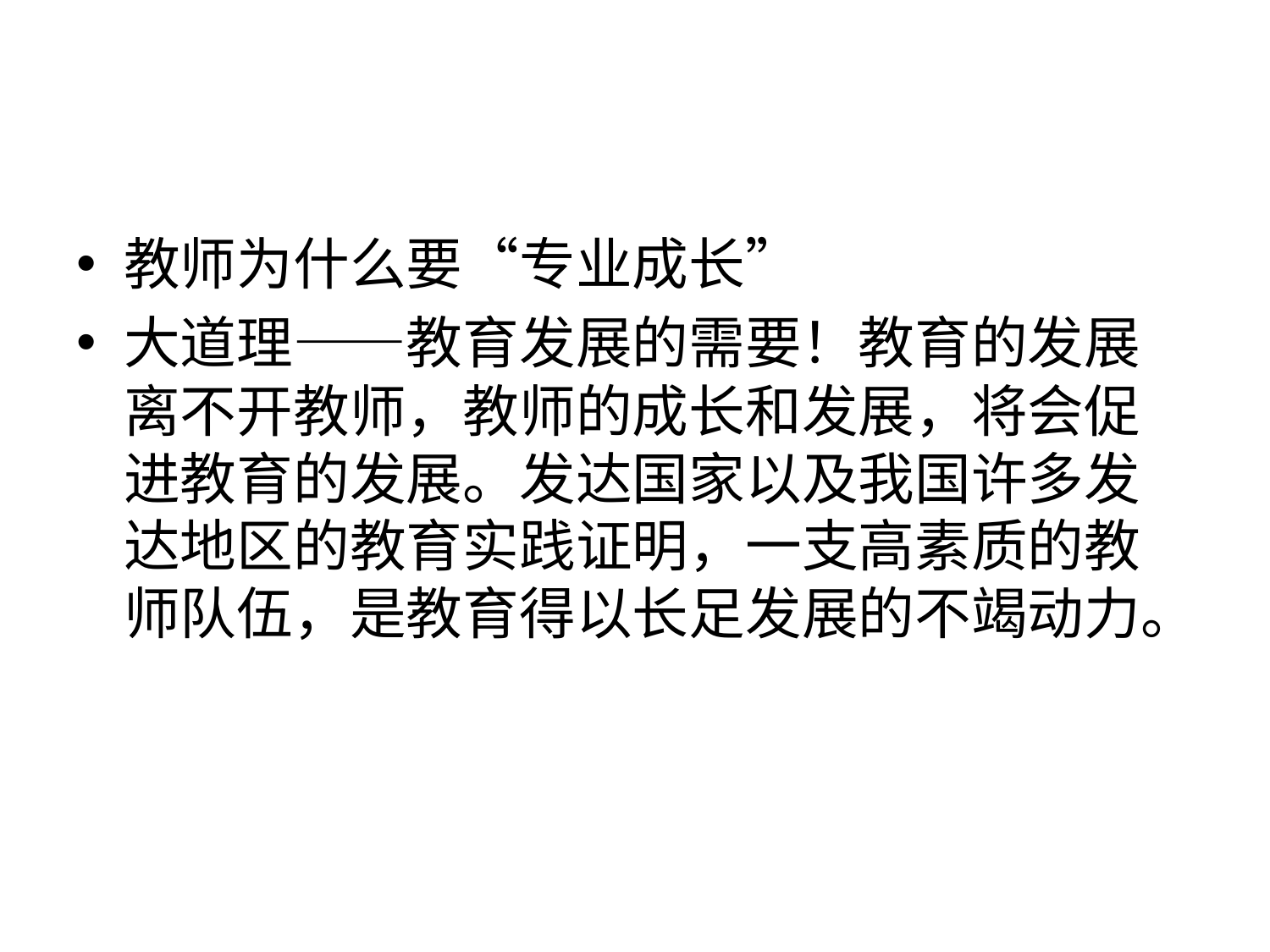

#
教师为什么要“专业成长”
大道理——教育发展的需要！教育的发展离不开教师，教师的成长和发展，将会促进教育的发展。发达国家以及我国许多发达地区的教育实践证明，一支高素质的教师队伍，是教育得以长足发展的不竭动力。